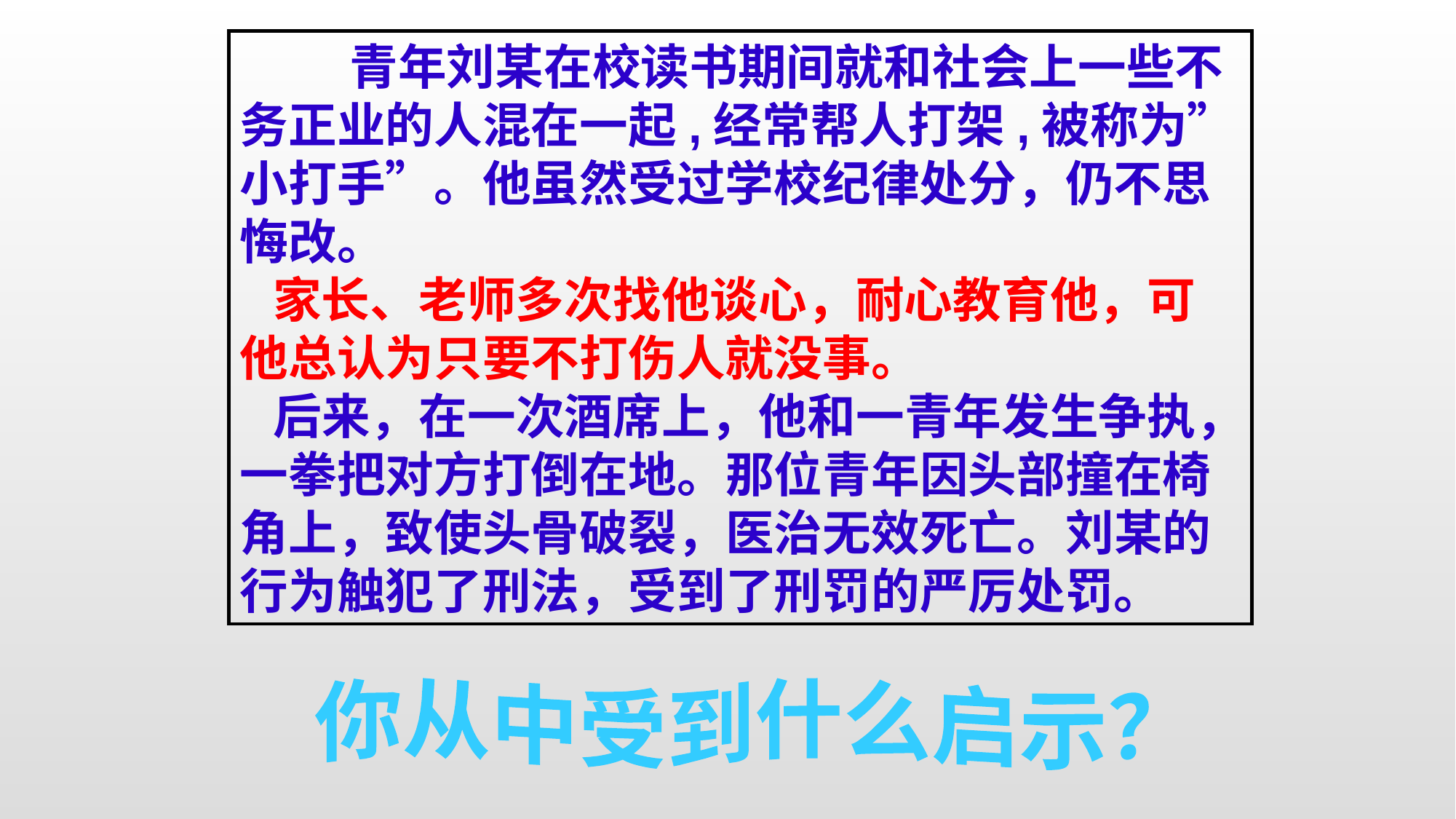

青年刘某在校读书期间就和社会上一些不务正业的人混在一起,经常帮人打架,被称为”小打手”。他虽然受过学校纪律处分，仍不思悔改。
   家长、老师多次找他谈心，耐心教育他，可他总认为只要不打伤人就没事。
   后来，在一次酒席上，他和一青年发生争执，一拳把对方打倒在地。那位青年因头部撞在椅角上，致使头骨破裂，医治无效死亡。刘某的行为触犯了刑法，受到了刑罚的严厉处罚。
你从中受到什么启示？